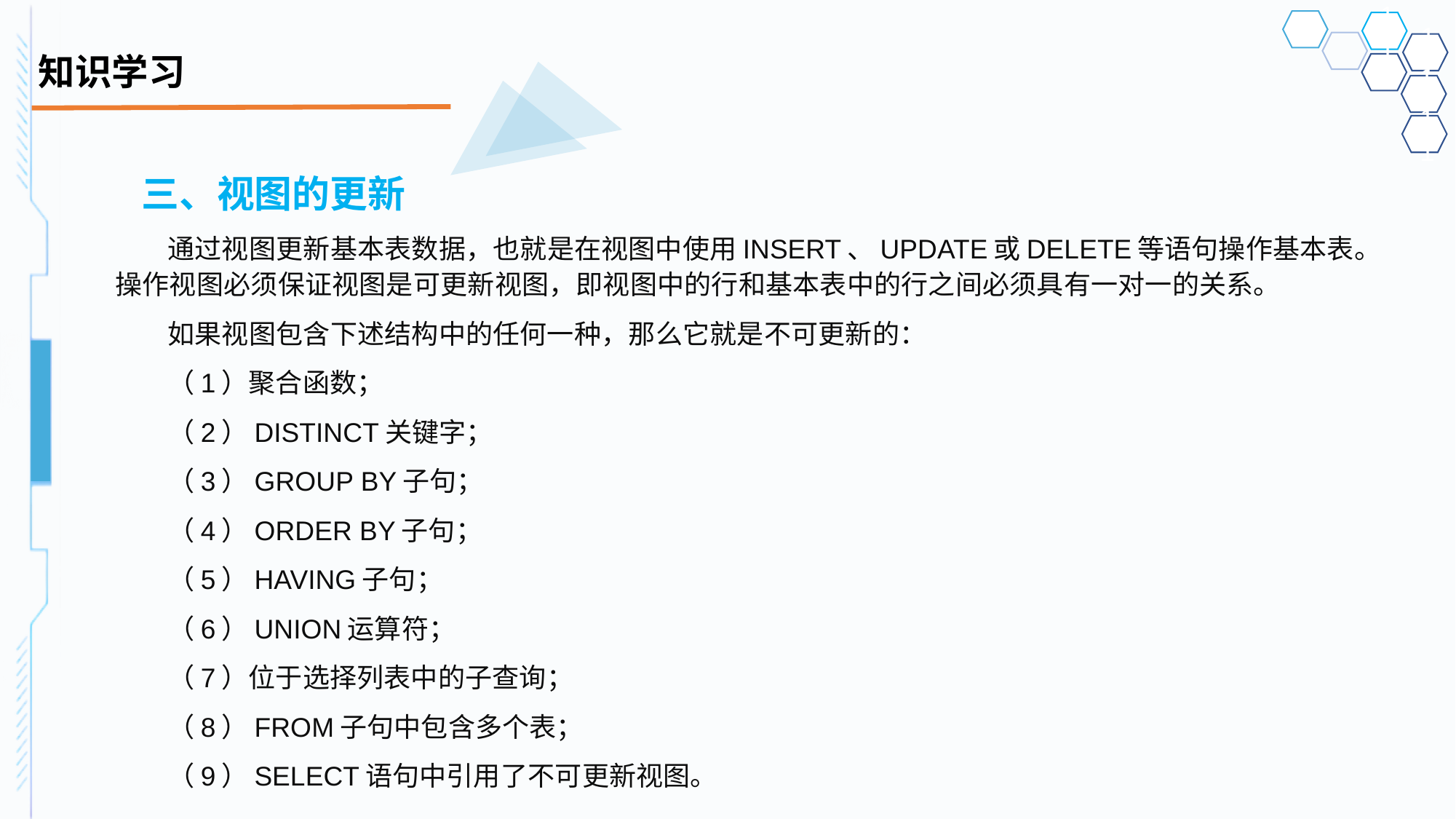

# 知识学习

三、视图的更新
通过视图更新基本表数据，也就是在视图中使用INSERT、UPDATE或DELETE等语句操作基本表。操作视图必须保证视图是可更新视图，即视图中的行和基本表中的行之间必须具有一对一的关系。
如果视图包含下述结构中的任何一种，那么它就是不可更新的：
（1）聚合函数；
（2）DISTINCT关键字；
（3）GROUP BY子句；
（4）ORDER BY子句；
（5）HAVING子句；
（6）UNION运算符；
（7）位于选择列表中的子查询；
（8）FROM子句中包含多个表；
（9）SELECT语句中引用了不可更新视图。